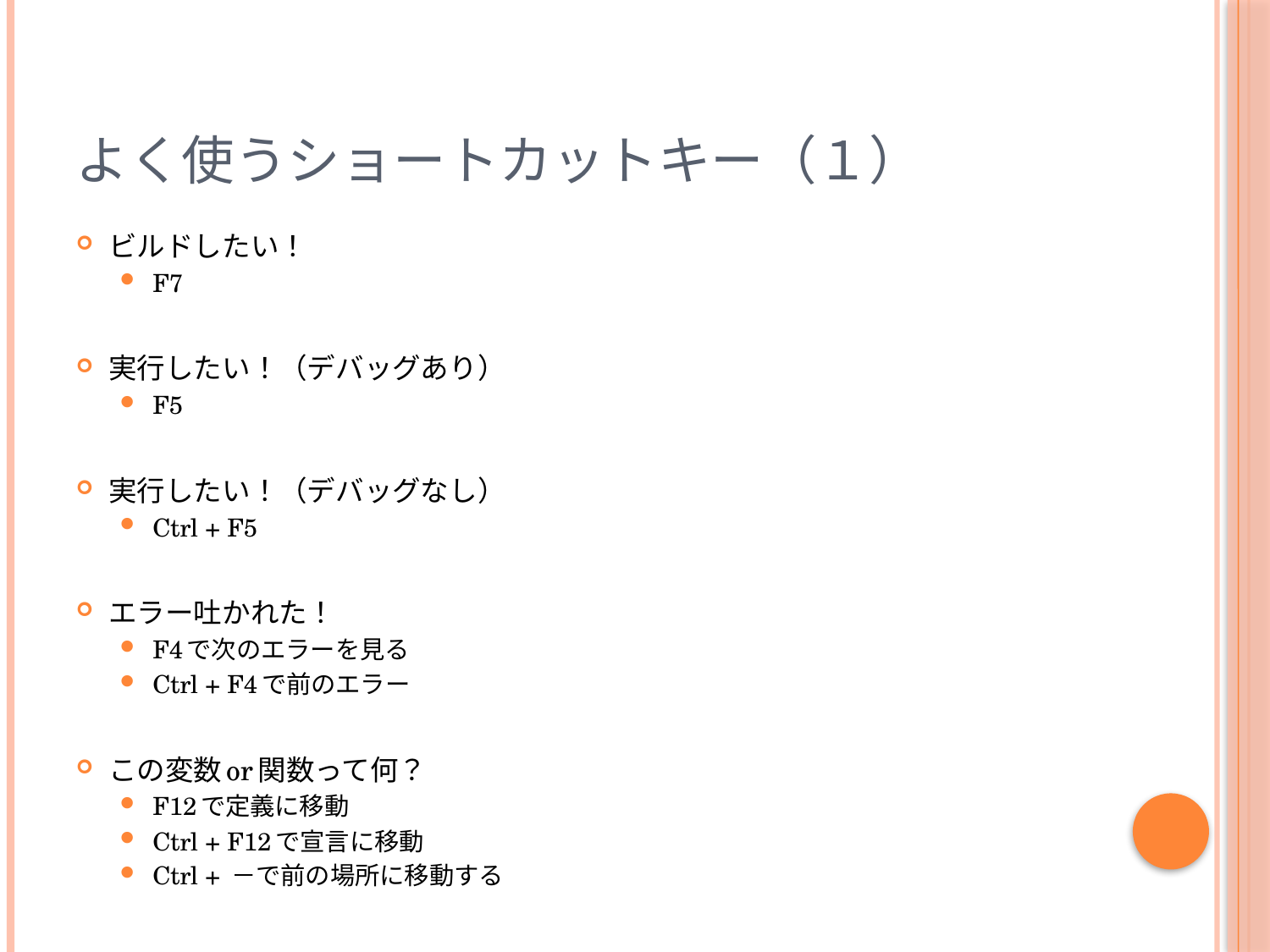

# よく使うショートカットキー（１）
ビルドしたい！
F7

実行したい！（デバッグあり）
F5

実行したい！（デバッグなし）
Ctrl + F5

エラー吐かれた！
F4で次のエラーを見る
Ctrl + F4で前のエラー

この変数or関数って何？
F12で定義に移動
Ctrl + F12で宣言に移動
Ctrl + －で前の場所に移動する